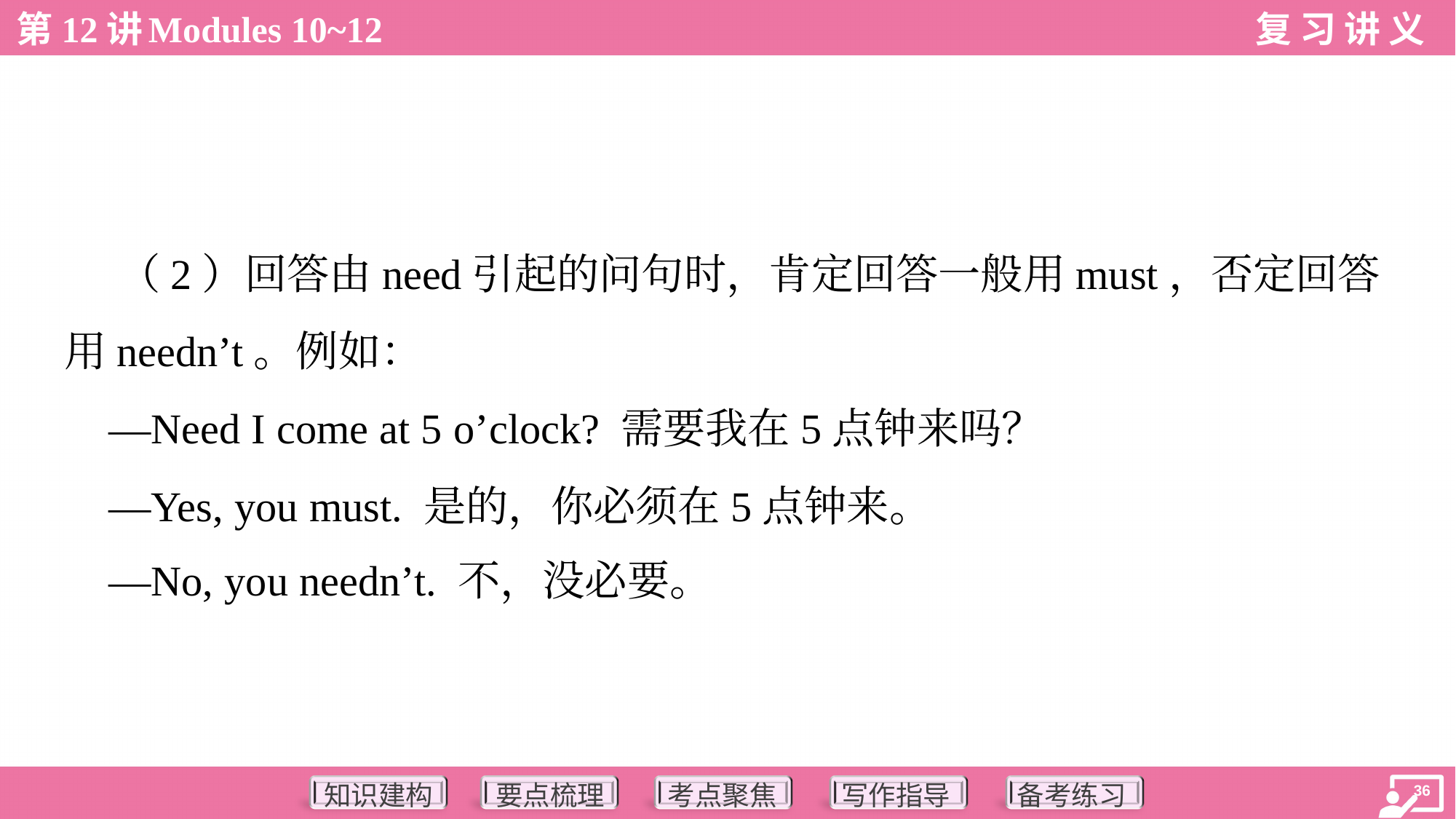

（2）回答由need引起的问句时，肯定回答一般用must，否定回答
用needn’t。例如：
    —Need I come at 5 o’clock? 需要我在5点钟来吗？
    —Yes, you must. 是的，你必须在5点钟来。
    —No, you needn’t. 不，没必要。